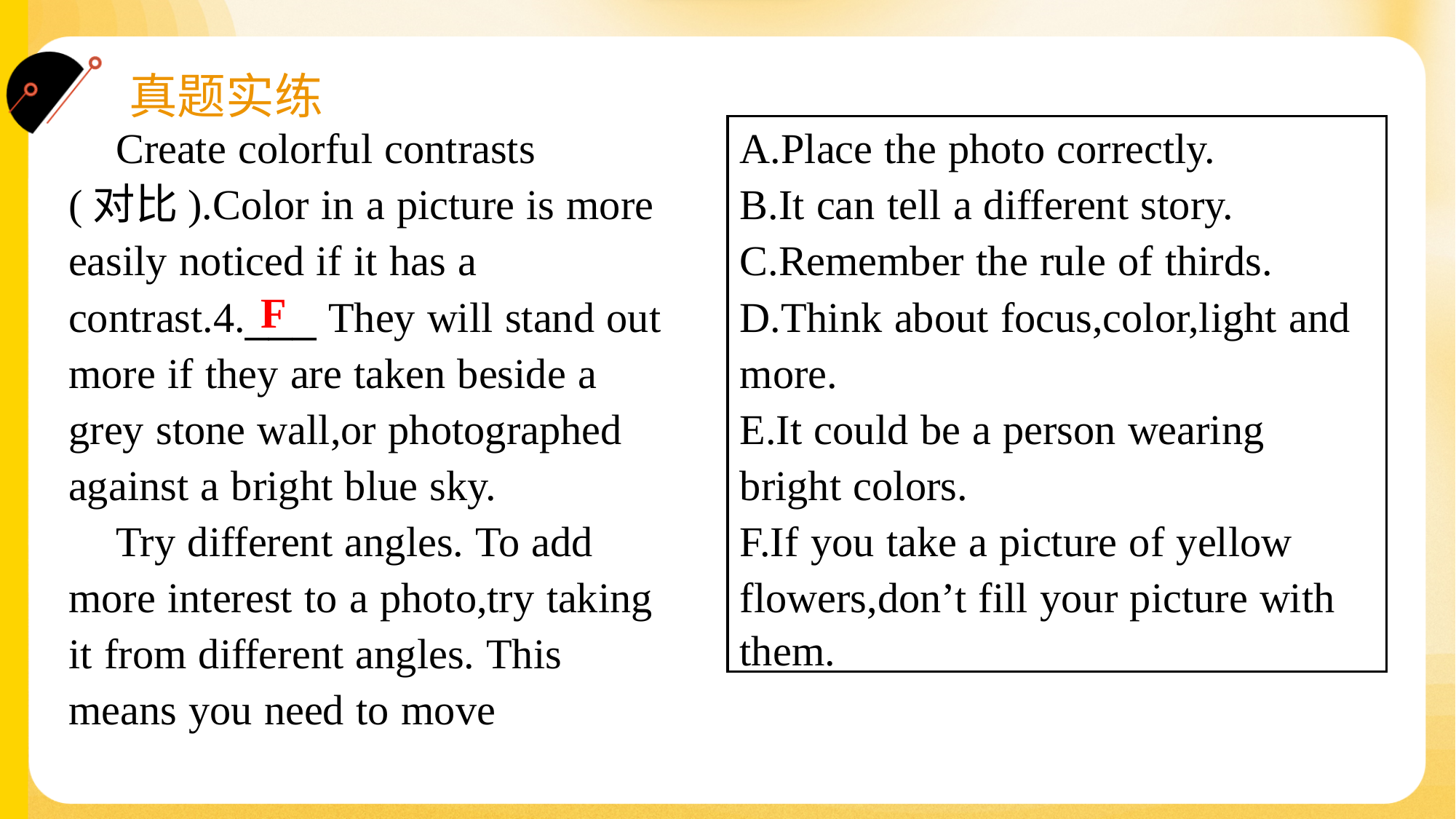

A.Place the photo correctly.
B.It can tell a different story.
C.Remember the rule of thirds.
D.Think about focus,color,light and
more.
E.It could be a person wearing
bright colors.
F.If you take a picture of yellow
flowers,don’t fill your picture with
them.
    Create colorful contrasts
(对比).Color in a picture is more
easily noticed if it has a
contrast.4.___ They will stand out
more if they are taken beside a
grey stone wall,or photographed
against a bright blue sky.
    Try different angles. To add
more interest to a photo,try taking
it from different angles. This
means you need to move

F